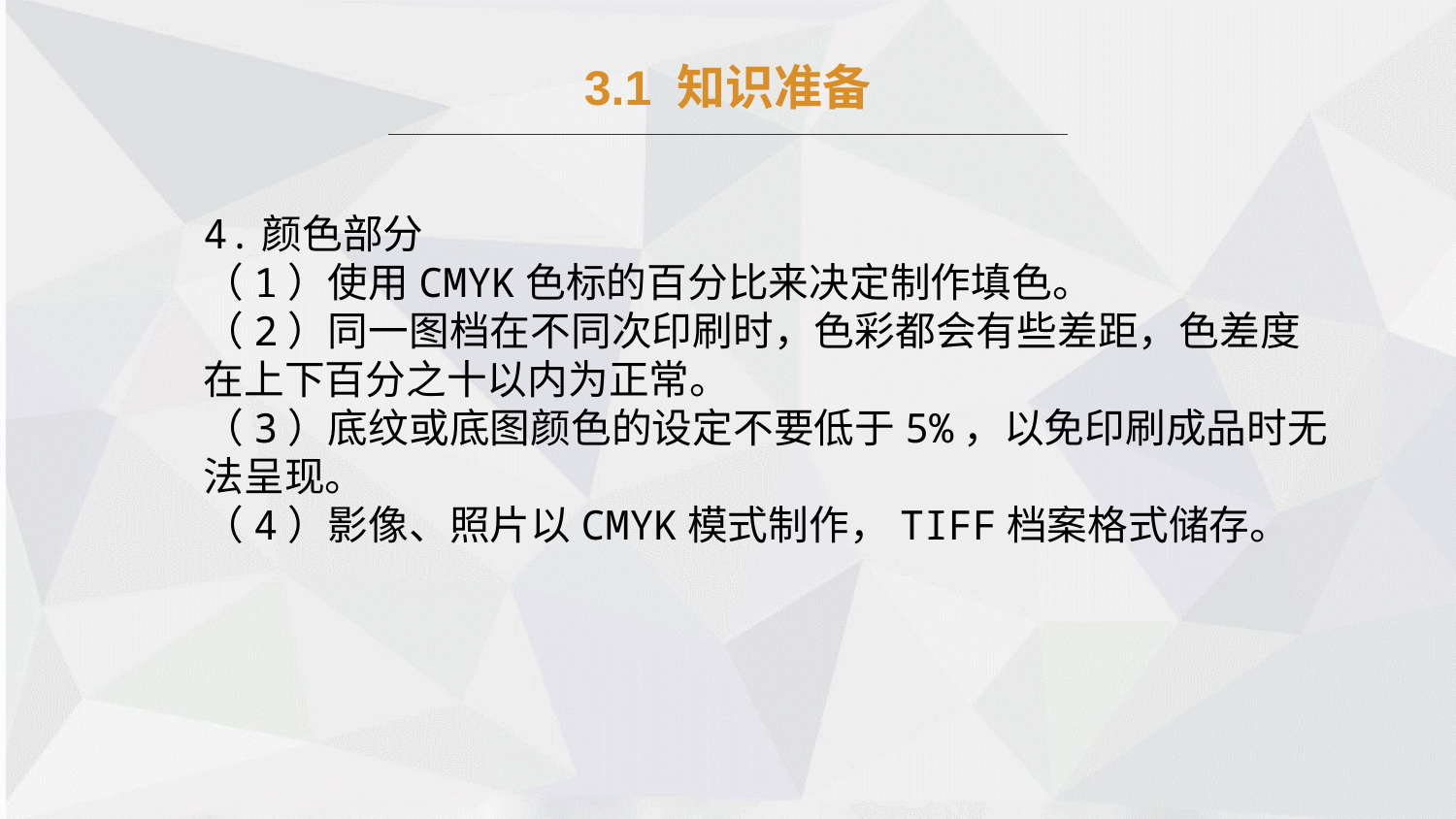

3.1 知识准备
4.颜色部分
（1）使用CMYK色标的百分比来决定制作填色。
（2）同一图档在不同次印刷时，色彩都会有些差距，色差度在上下百分之十以内为正常。
（3）底纹或底图颜色的设定不要低于5%，以免印刷成品时无法呈现。
（4）影像、照片以CMYK模式制作，TIFF档案格式储存。